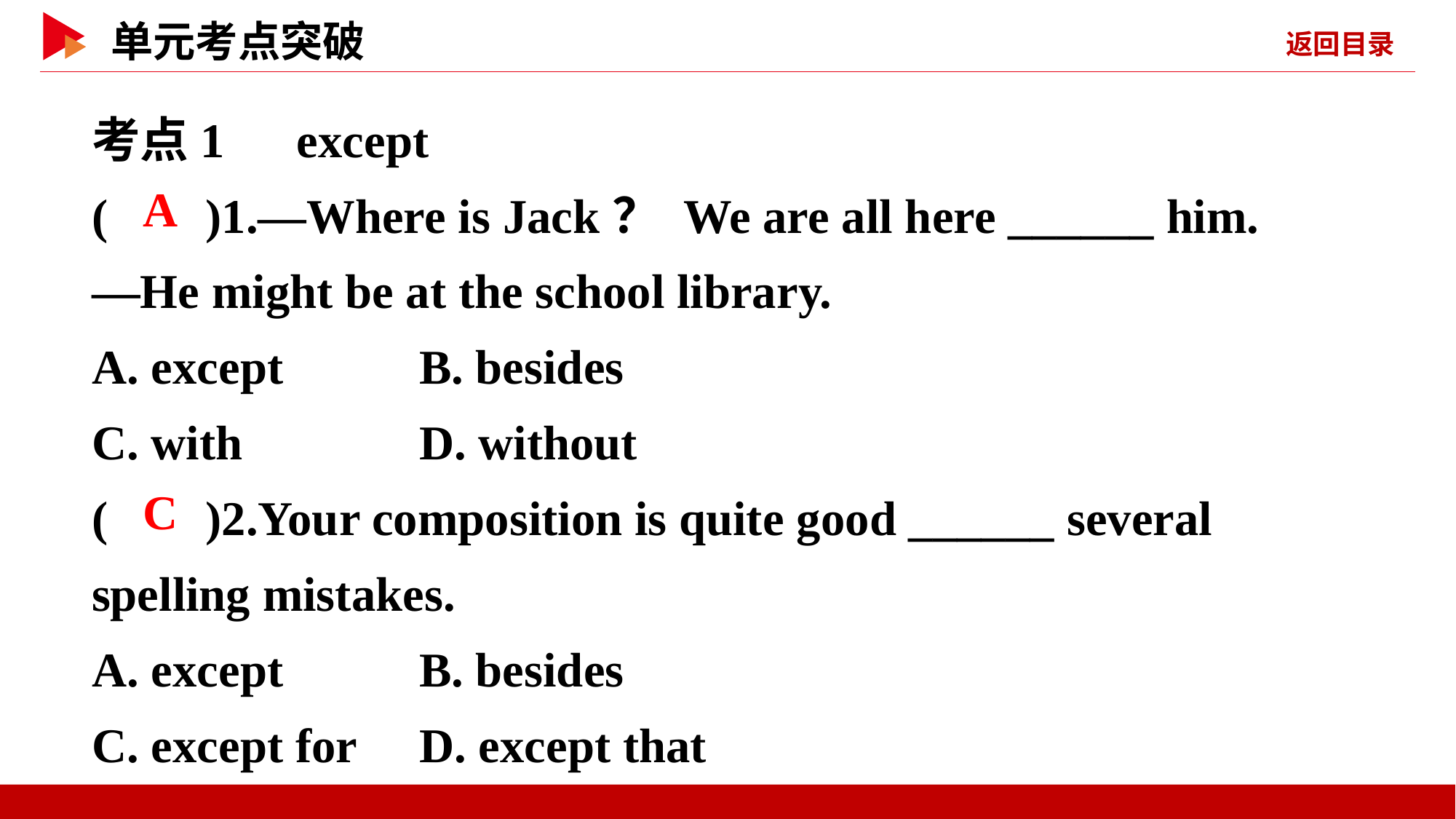

考点1　except
(        )1.—Where is Jack？ We are all here ______ him.
—He might be at the school library.
A. except		B. besides
C. with		D. without
(        )2.Your composition is quite good ______ several spelling mistakes.
A. except		B. besides
C. except for	D. except that
   A
   C